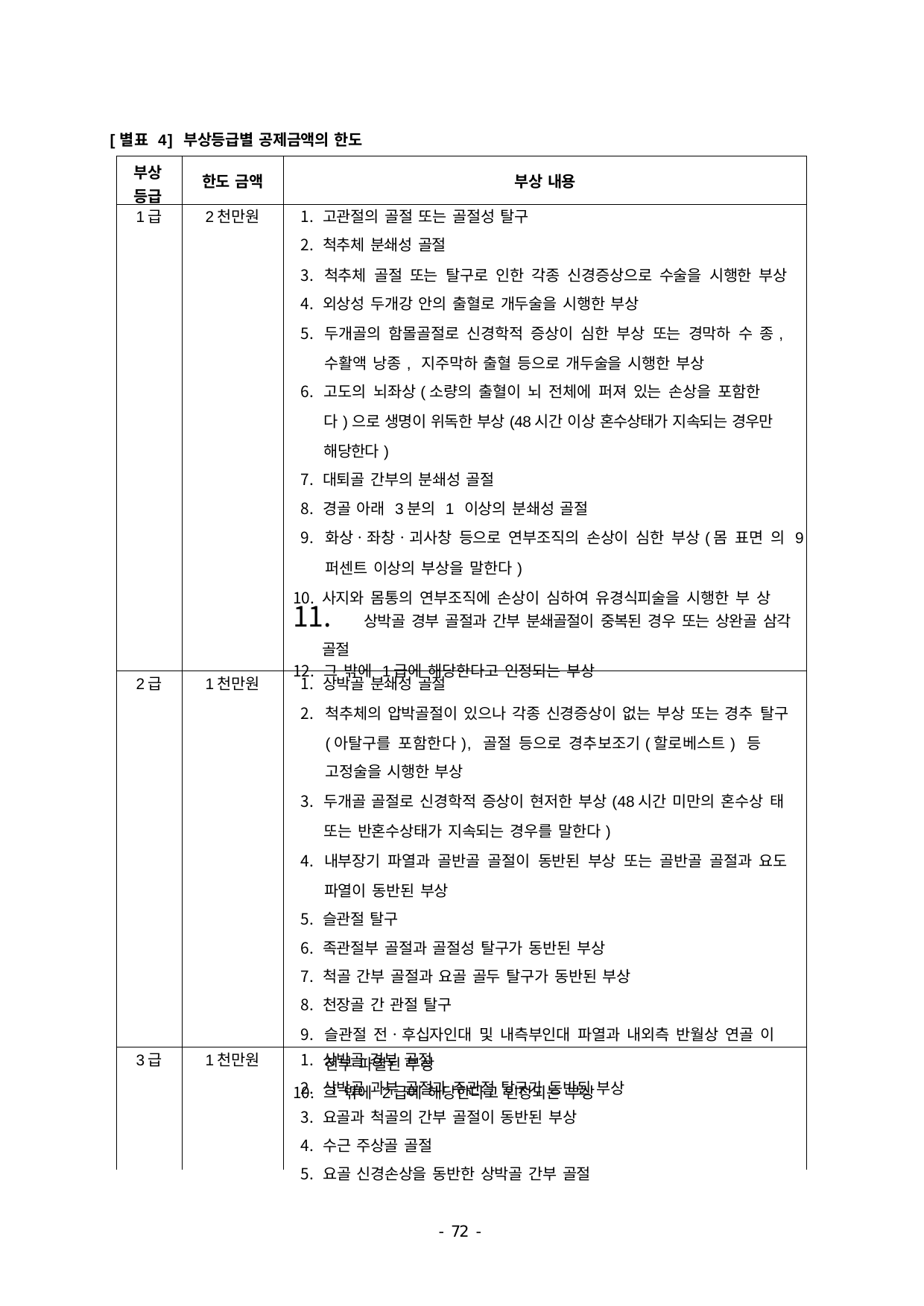

[별표 4] 부상등급별 공제금액의 한도
| 부상 등급 | 한도 금액 | 부상 내용 |
| --- | --- | --- |
| 1급 | 2천만원 | 고관절의 골절 또는 골절성 탈구 척추체 분쇄성 골절 척추체 골절 또는 탈구로 인한 각종 신경증상으로 수술을 시행한 부상 외상성 두개강 안의 출혈로 개두술을 시행한 부상 두개골의 함몰골절로 신경학적 증상이 심한 부상 또는 경막하 수 종, 수활액 낭종, 지주막하 출혈 등으로 개두술을 시행한 부상 고도의 뇌좌상(소량의 출혈이 뇌 전체에 퍼져 있는 손상을 포함한 다)으로 생명이 위독한 부상(48시간 이상 혼수상태가 지속되는 경우만 해당한다) 대퇴골 간부의 분쇄성 골절 경골 아래 3분의 1 이상의 분쇄성 골절 화상ㆍ좌창ㆍ괴사창 등으로 연부조직의 손상이 심한 부상(몸 표면 의 9퍼센트 이상의 부상을 말한다) 사지와 몸통의 연부조직에 손상이 심하여 유경식피술을 시행한 부 상 상박골 경부 골절과 간부 분쇄골절이 중복된 경우 또는 상완골 삼각 골절 그 밖에 1급에 해당한다고 인정되는 부상 |
| 2급 | 1천만원 | 상박골 분쇄성 골절 척추체의 압박골절이 있으나 각종 신경증상이 없는 부상 또는 경추 탈구(아탈구를 포함한다), 골절 등으로 경추보조기(할로베스트) 등 고정술을 시행한 부상 두개골 골절로 신경학적 증상이 현저한 부상(48시간 미만의 혼수상 태 또는 반혼수상태가 지속되는 경우를 말한다) 내부장기 파열과 골반골 골절이 동반된 부상 또는 골반골 골절과 요도 파열이 동반된 부상 슬관절 탈구 족관절부 골절과 골절성 탈구가 동반된 부상 척골 간부 골절과 요골 골두 탈구가 동반된 부상 천장골 간 관절 탈구 슬관절 전ㆍ후십자인대 및 내측부인대 파열과 내외측 반월상 연골 이 전부 파열된 부상 그 밖에 2급에 해당한다고 인정되는 부상 |
| 3급 | 1천만원 | 상박골 경부 골절 상박골 과부 골절과 주관절 탈구가 동반된 부상 요골과 척골의 간부 골절이 동반된 부상 수근 주상골 골절 요골 신경손상을 동반한 상박골 간부 골절 |
- 72 -